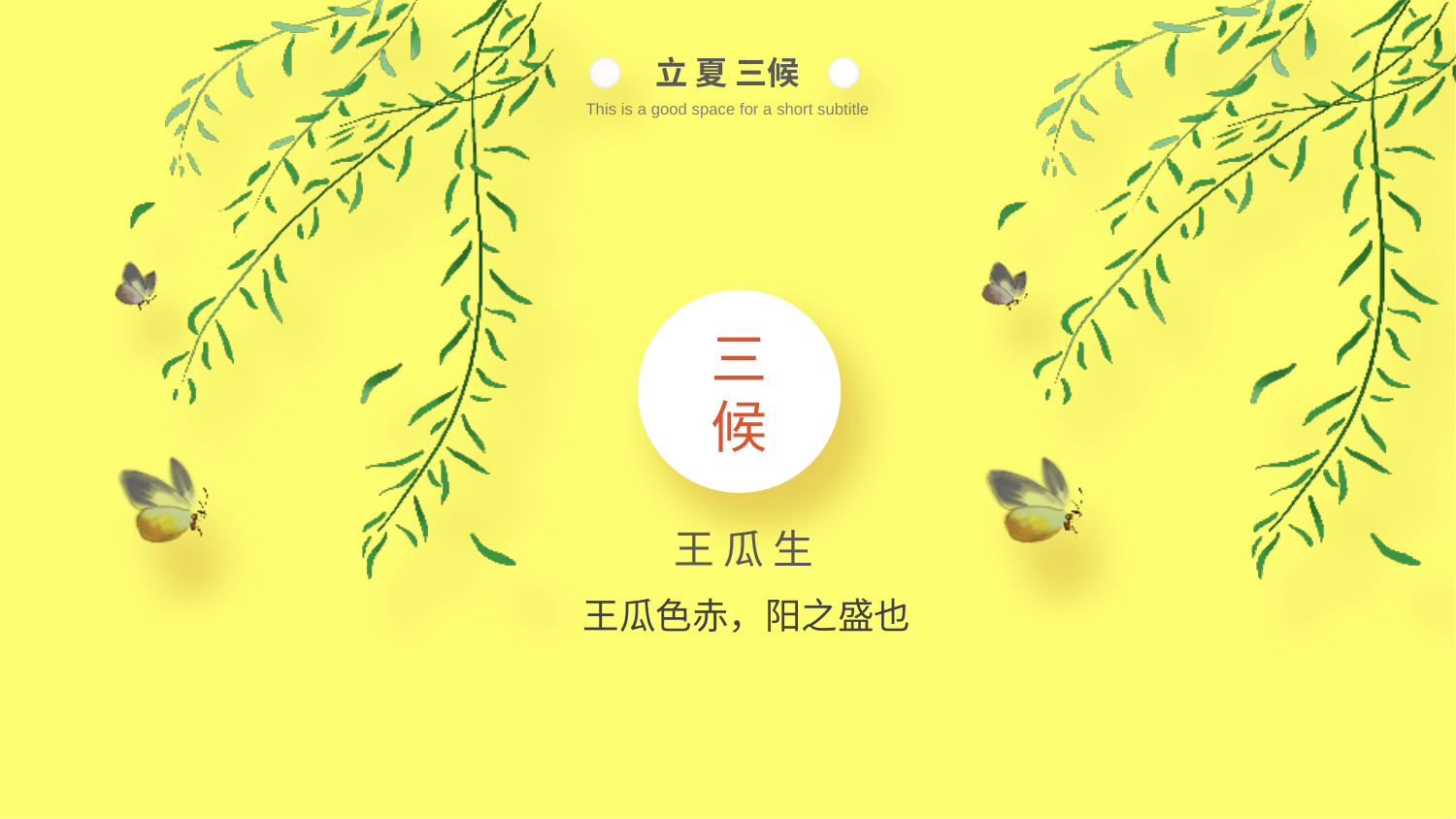

立 夏 三候

This is a good space for a short subtitle
三 候
王 瓜 生
王瓜色赤，阳之盛也